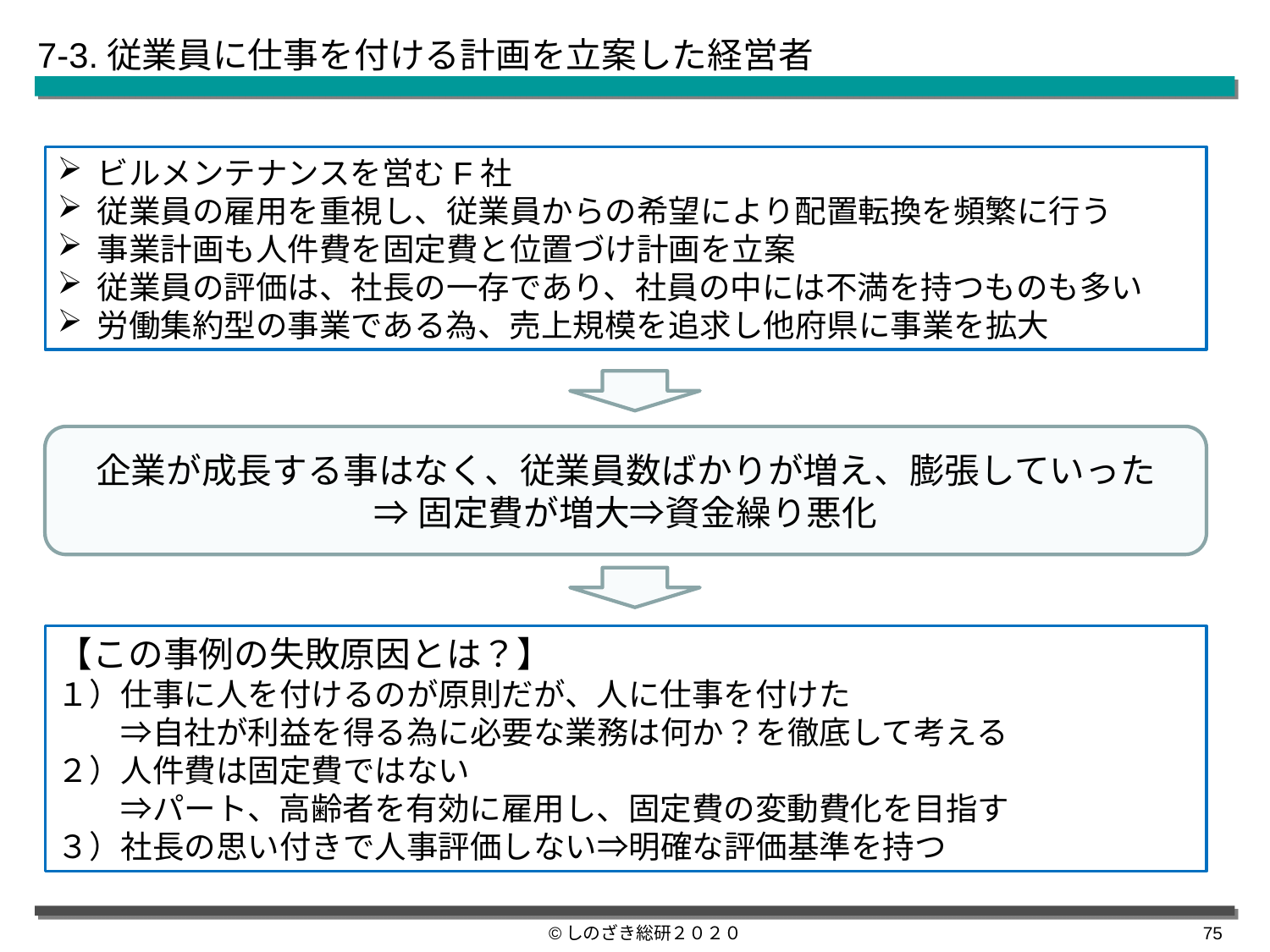

7-3.従業員に仕事を付ける計画を立案した経営者
ビルメンテナンスを営むF社
従業員の雇用を重視し、従業員からの希望により配置転換を頻繁に行う
事業計画も人件費を固定費と位置づけ計画を立案
従業員の評価は、社長の一存であり、社員の中には不満を持つものも多い
労働集約型の事業である為、売上規模を追求し他府県に事業を拡大

企業が成長する事はなく、従業員数ばかりが増え、膨張していった
⇒固定費が増大⇒資金繰り悪化

【この事例の失敗原因とは？】
１）仕事に人を付けるのが原則だが、人に仕事を付けた
　　⇒自社が利益を得る為に必要な業務は何か？を徹底して考える
２）人件費は固定費ではない
　　⇒パート、高齢者を有効に雇用し、固定費の変動費化を目指す
３）社長の思い付きで人事評価しない⇒明確な評価基準を持つ
©しのざき総研２０２０
75